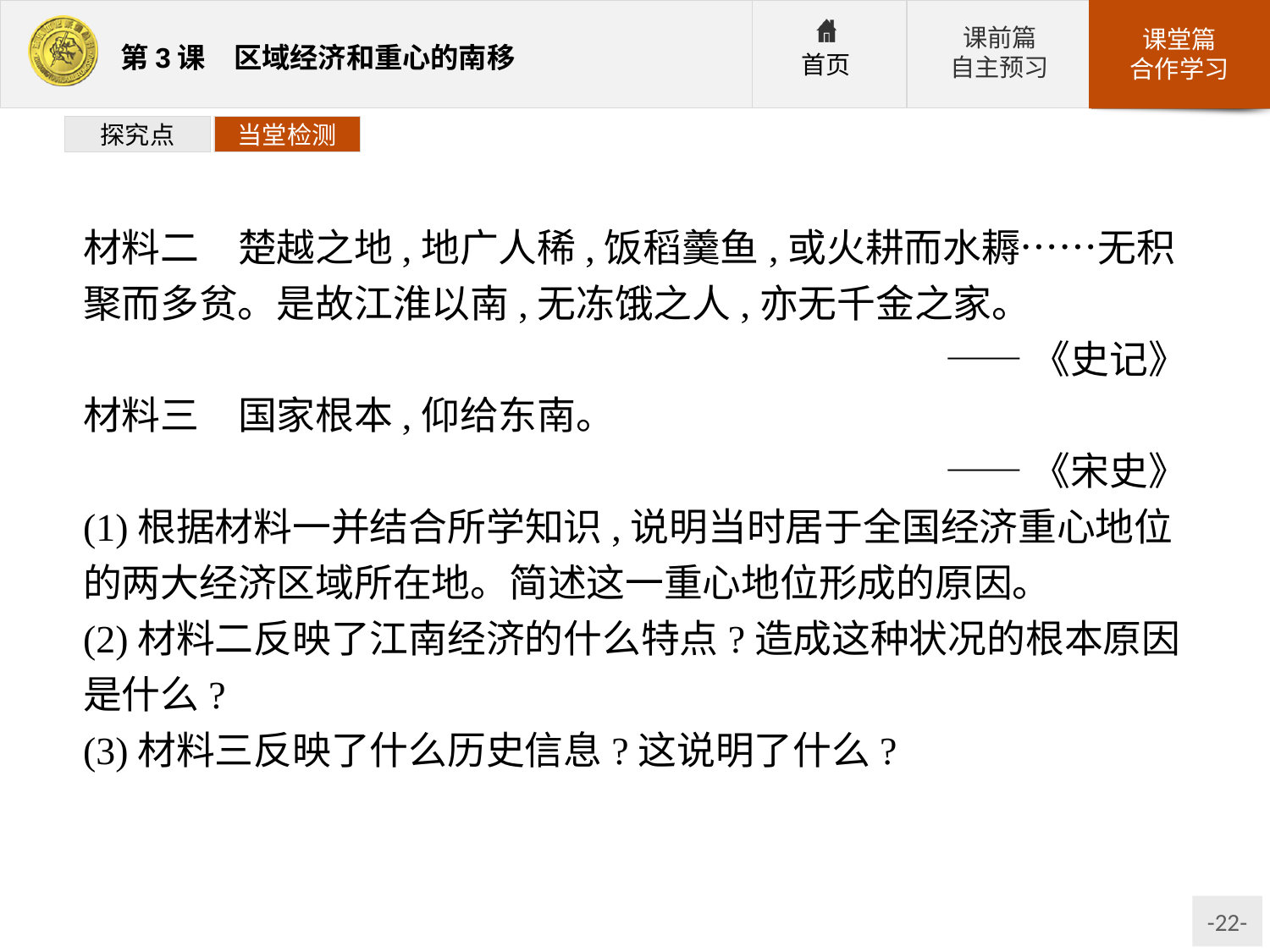

探究点
当堂检测
材料二　楚越之地,地广人稀,饭稻羹鱼,或火耕而水耨……无积聚而多贫。是故江淮以南,无冻饿之人,亦无千金之家。
——《史记》
材料三　国家根本,仰给东南。
——《宋史》
(1)根据材料一并结合所学知识,说明当时居于全国经济重心地位的两大经济区域所在地。简述这一重心地位形成的原因。
(2)材料二反映了江南经济的什么特点?造成这种状况的根本原因是什么?
(3)材料三反映了什么历史信息?这说明了什么?